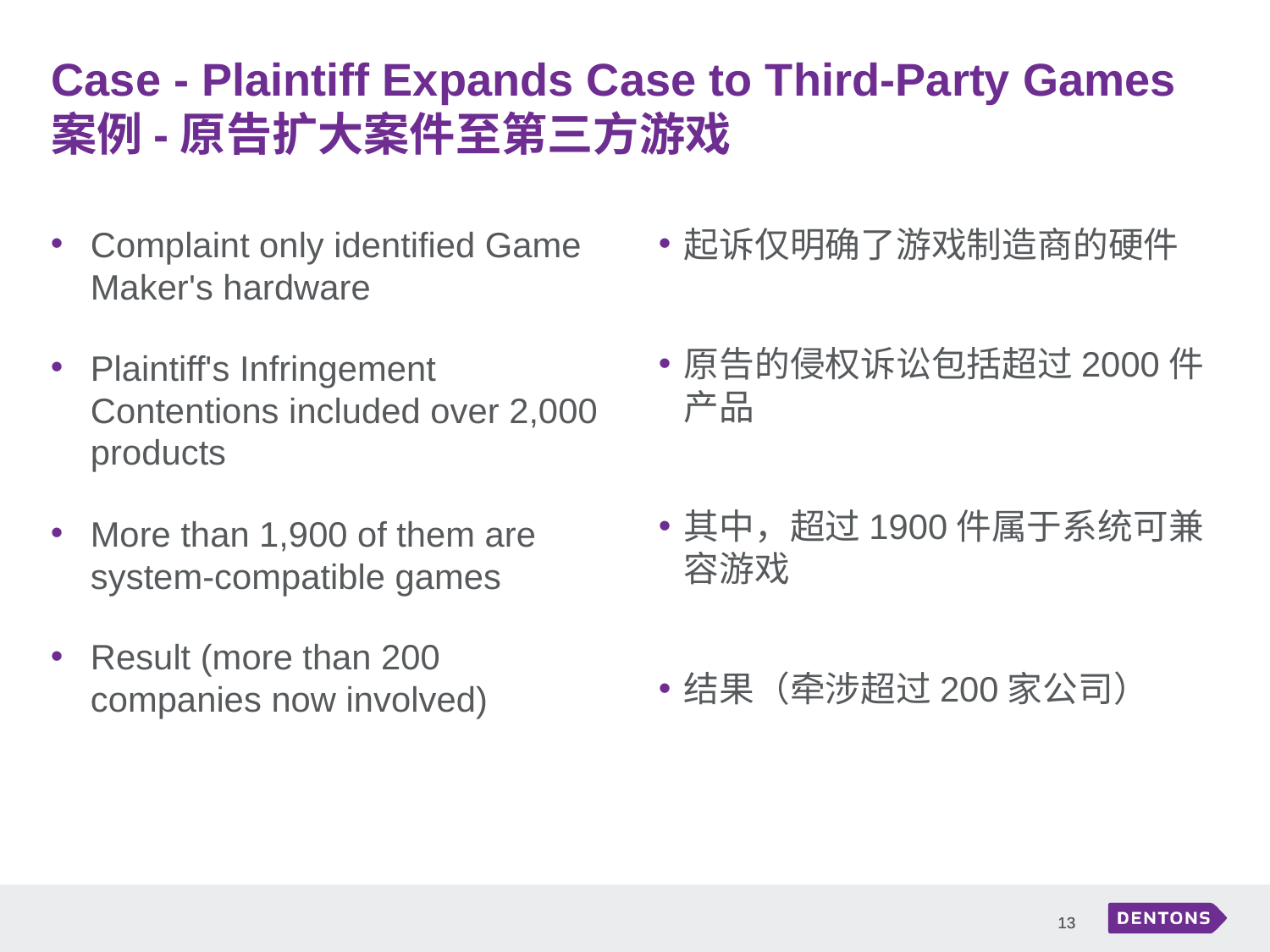

Case - Plaintiff Expands Case to Third-Party Games
案例-原告扩大案件至第三方游戏
Complaint only identified Game Maker's hardware
Plaintiff's Infringement Contentions included over 2,000 products
More than 1,900 of them are system-compatible games
Result (more than 200 companies now involved)

起诉仅明确了游戏制造商的硬件

原告的侵权诉讼包括超过2000件产品

其中，超过1900件属于系统可兼容游戏

结果（牵涉超过200家公司）
13
13